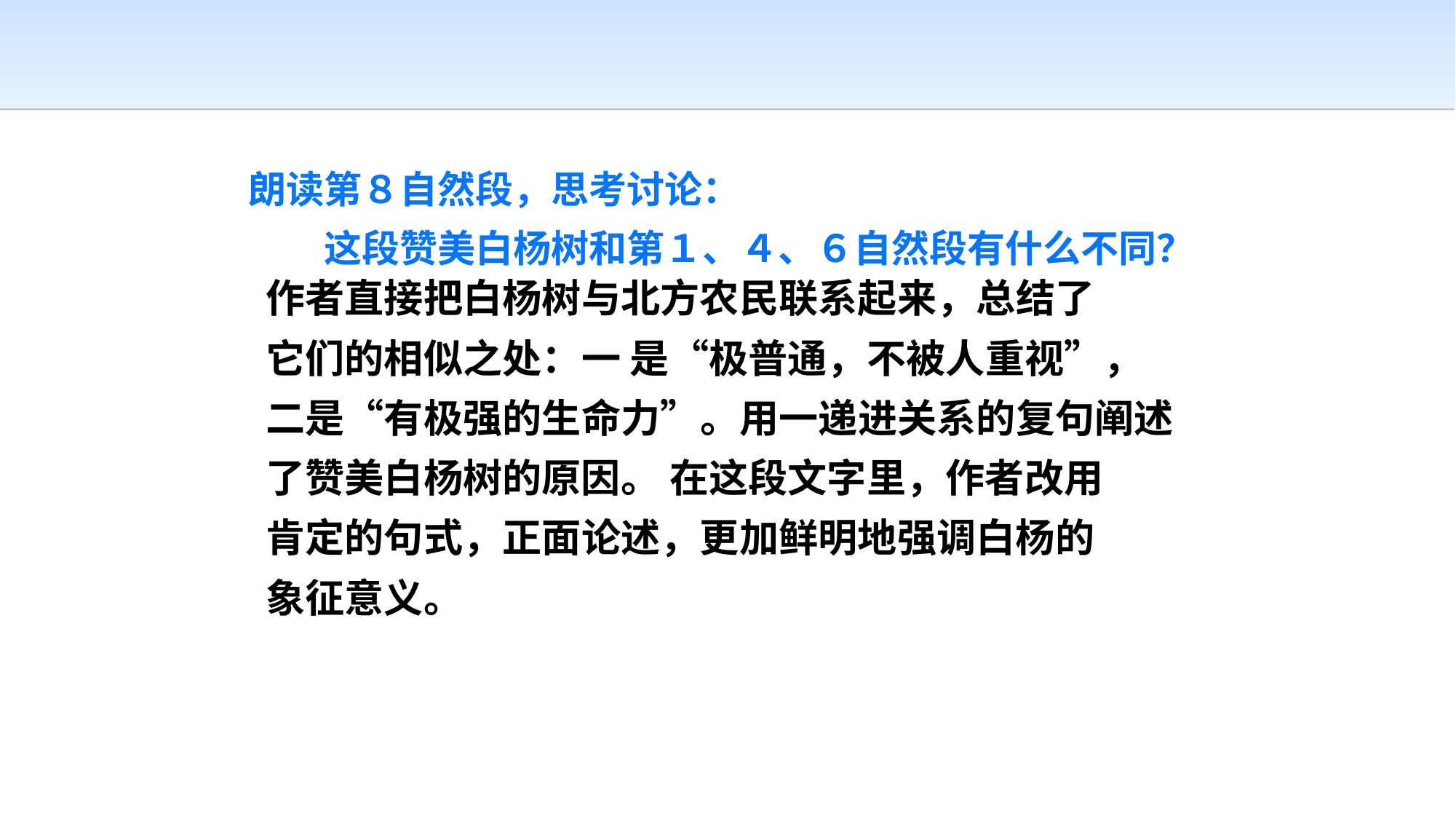

# 朗读第８自然段，思考讨论：   　　这段赞美白杨树和第１、４、６自然段有什么不同？
作者直接把白杨树与北方农民联系起来，总结了
它们的相似之处：一 是“极普通，不被人重视”，
二是“有极强的生命力”。用一递进关系的复句阐述
了赞美白杨树的原因。 在这段文字里，作者改用
肯定的句式，正面论述，更加鲜明地强调白杨的
象征意义。